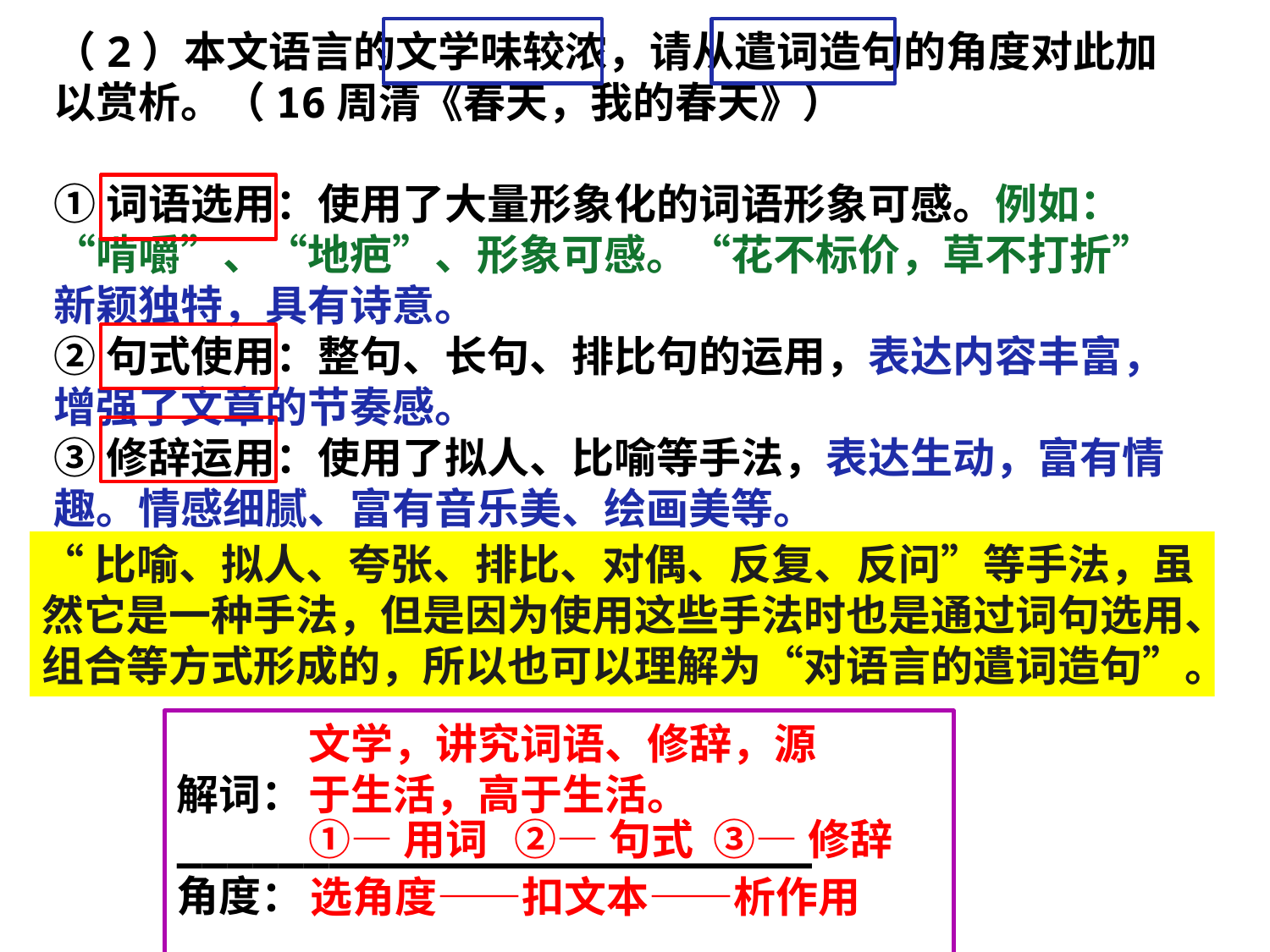

（2）本文语言的文学味较浓，请从遣词造句的角度对此加以赏析。（16周清《春天，我的春天》）

①词语选用：使用了大量形象化的词语形象可感。例如：“啃嚼”、“地疤”、形象可感。“花不标价，草不打折”新颖独特，具有诗意。
②句式使用：整句、长句、排比句的运用，表达内容丰富，增强了文章的节奏感。
③修辞运用：使用了拟人、比喻等手法，表达生动，富有情趣。情感细腻、富有音乐美、绘画美等。

“比喻、拟人、夸张、排比、对偶、反复、反问”等手法，虽然它是一种手法，但是因为使用这些手法时也是通过词句选用、组合等方式形成的，所以也可以理解为“对语言的遣词造句”。

解词：_________________________
角度：_________________________
步骤：_________________________
文学，讲究词语、修辞，源于生活，高于生活。
①—用词
②—句式
③—修辞
选角度——扣文本——析作用